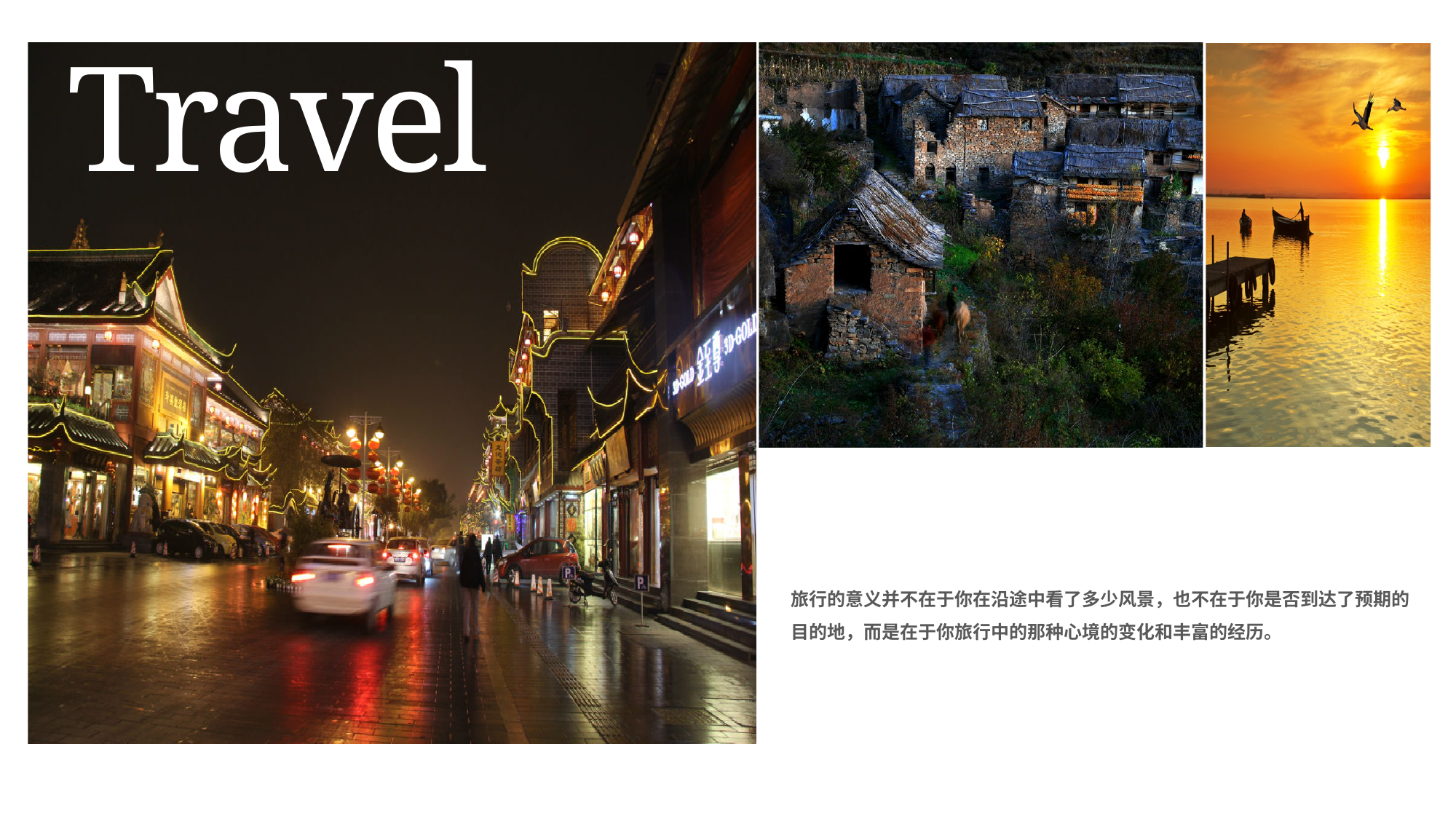

Travel

旅行的意义并不在于你在沿途中看了多少风景，也不在于你是否到达了预期的目的地，而是在于你旅行中的那种心境的变化和丰富的经历。